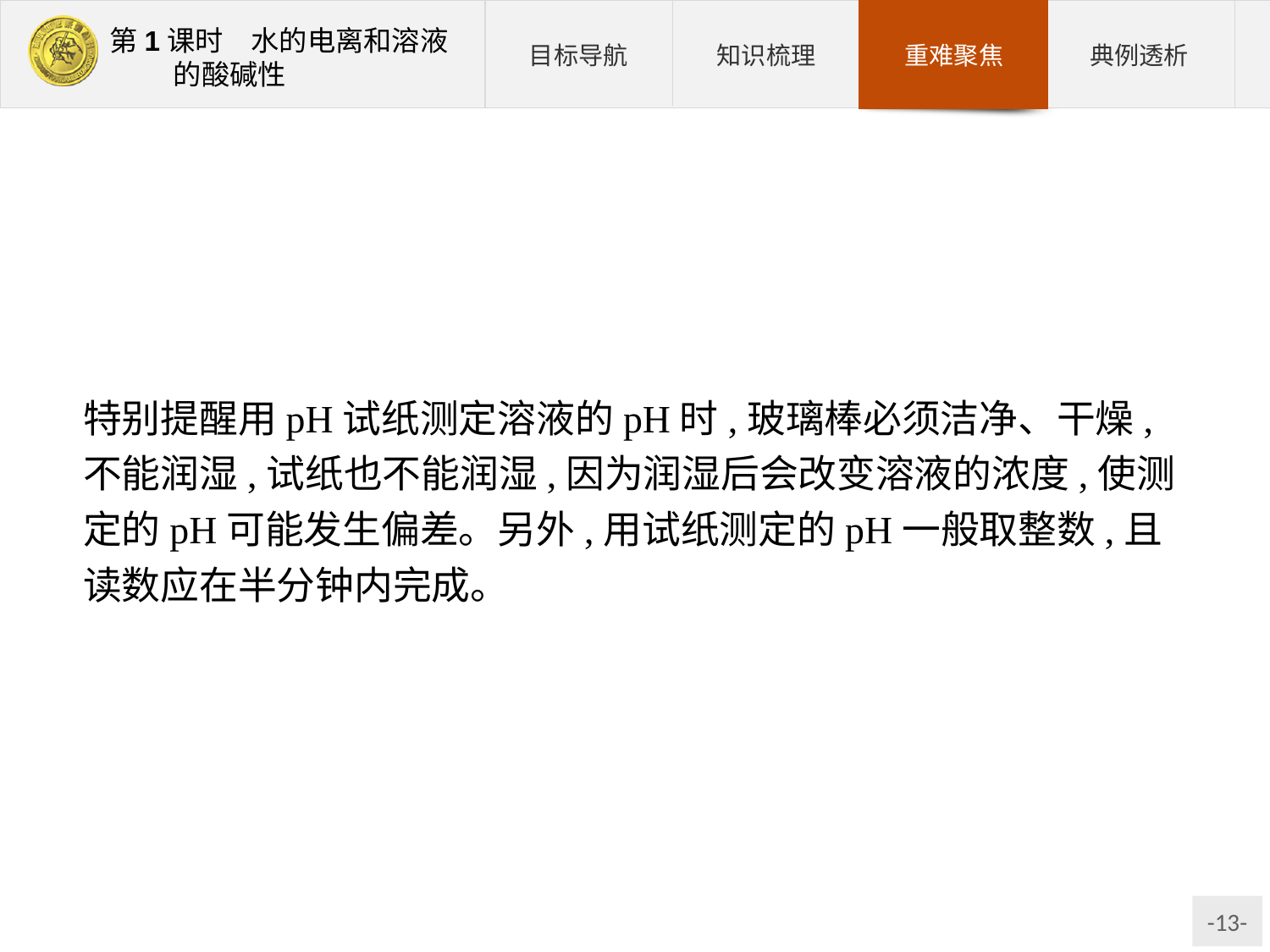

特别提醒用pH试纸测定溶液的pH时,玻璃棒必须洁净、干燥,不能润湿,试纸也不能润湿,因为润湿后会改变溶液的浓度,使测定的pH可能发生偏差。另外,用试纸测定的pH一般取整数,且读数应在半分钟内完成。